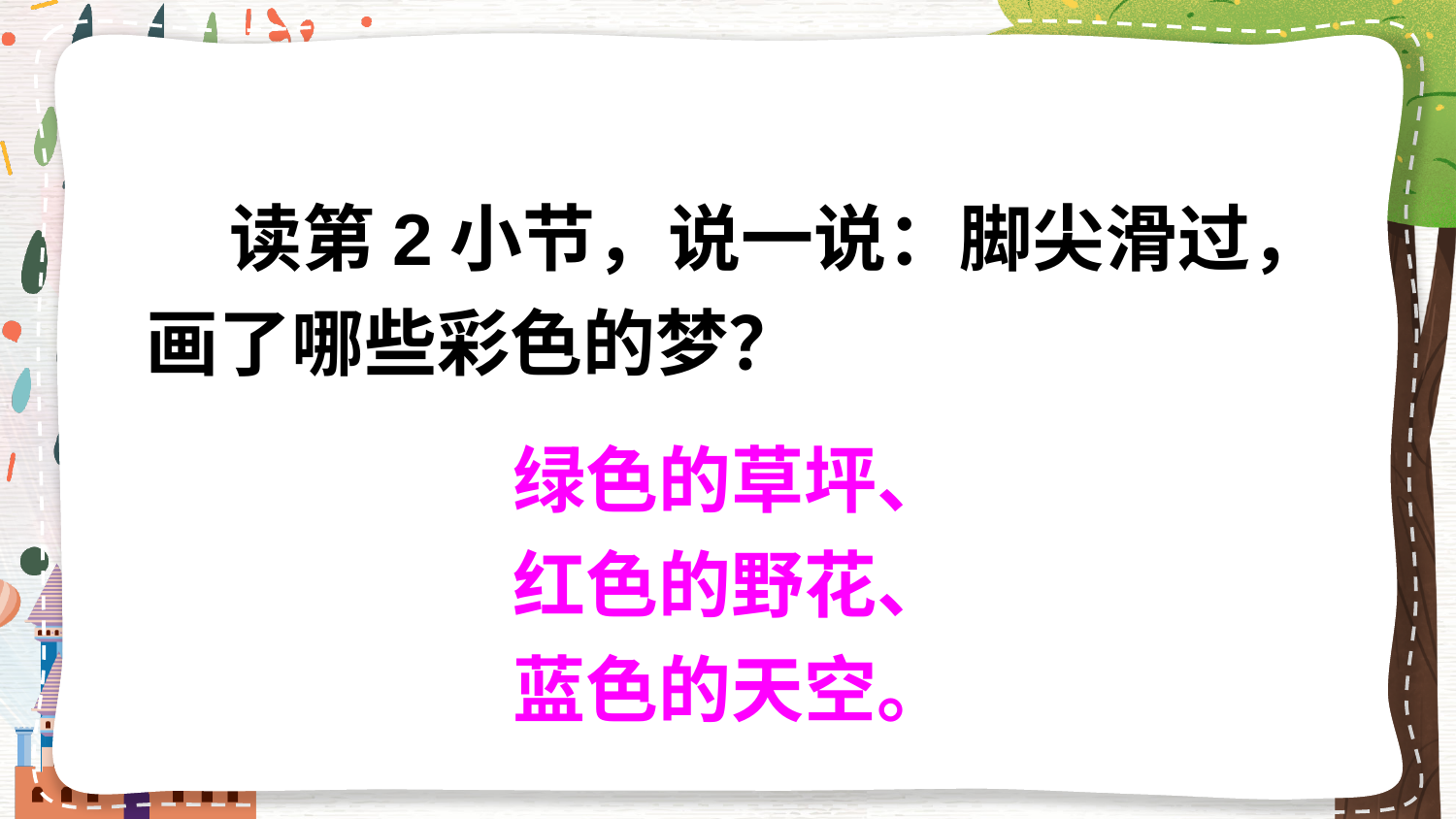

读第2小节，说一说：脚尖滑过，画了哪些彩色的梦？
绿色的草坪、
红色的野花、
蓝色的天空。